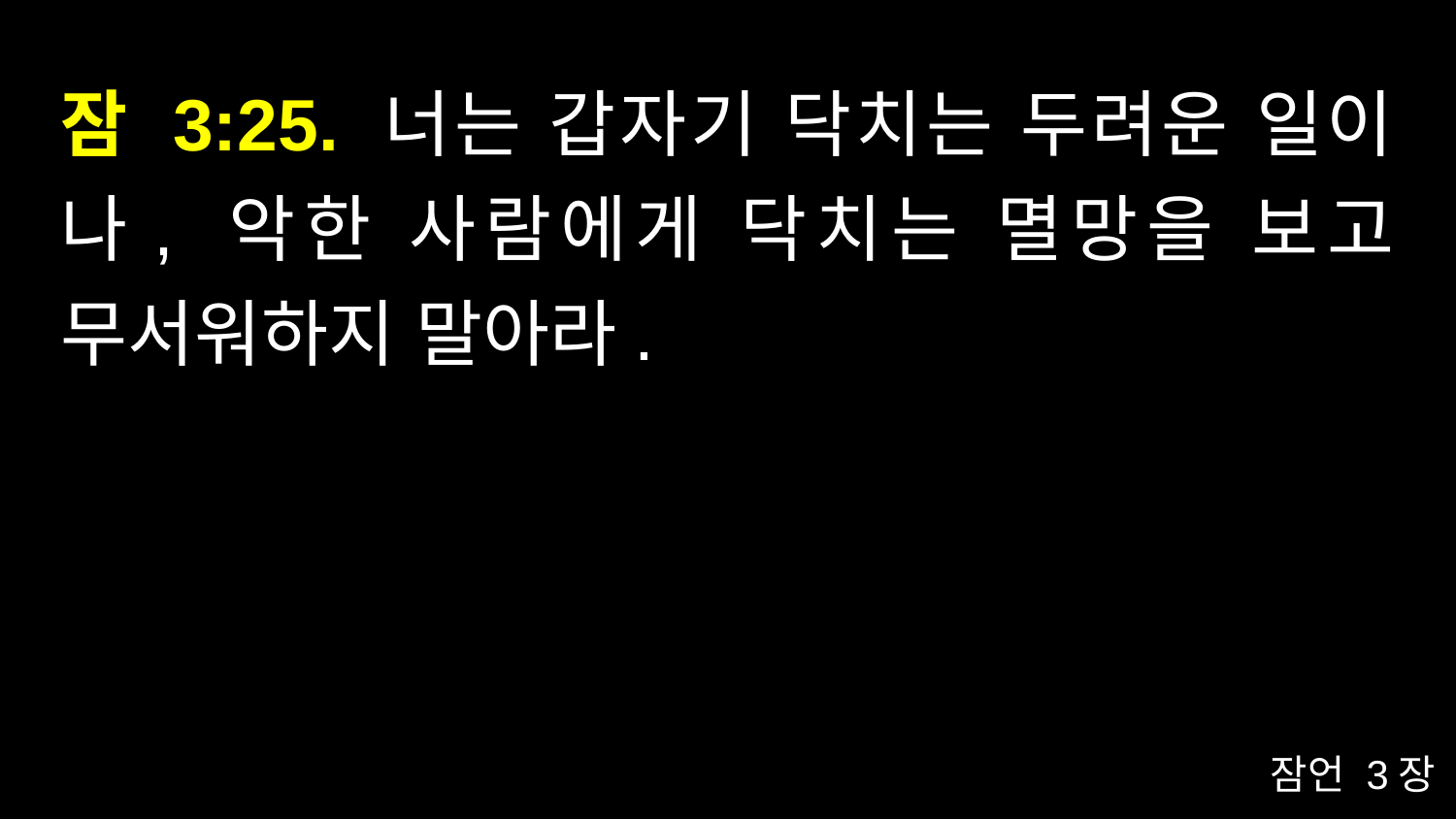

# 잠 3:25. 너는 갑자기 닥치는 두려운 일이나, 악한 사람에게 닥치는 멸망을 보고 무서워하지 말아라.
잠언 3장